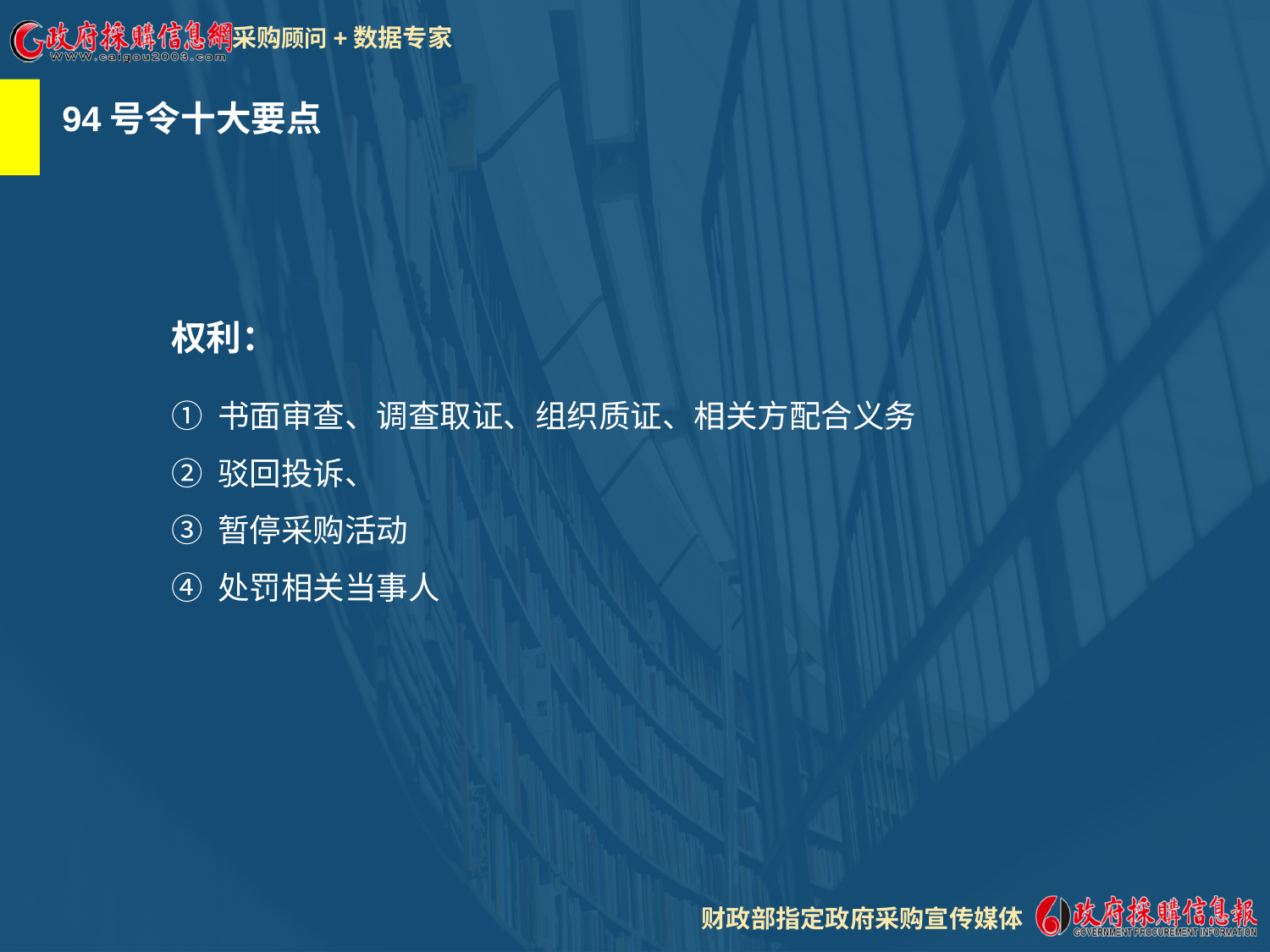

94号令十大要点

权利：
① 书面审查、调查取证、组织质证、相关方配合义务
② 驳回投诉、
③ 暂停采购活动
④ 处罚相关当事人